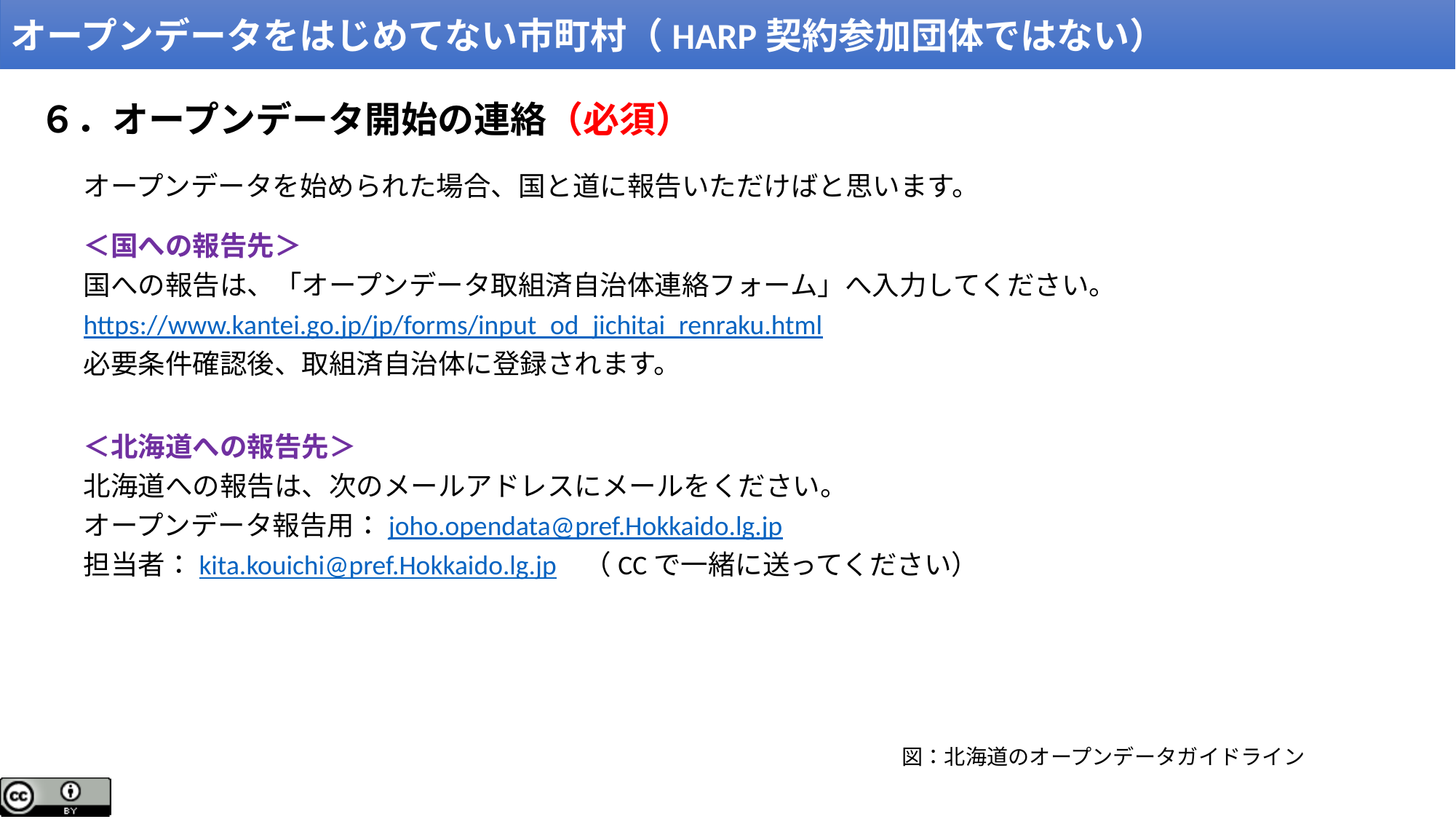

オープンデータをはじめてない市町村（HARP契約参加団体ではない）
６．オープンデータ開始の連絡（必須）
オープンデータを始められた場合、国と道に報告いただけばと思います。
＜国への報告先＞
国への報告は、「オープンデータ取組済自治体連絡フォーム」へ入力してください。
https://www.kantei.go.jp/jp/forms/input_od_jichitai_renraku.html
必要条件確認後、取組済自治体に登録されます。
＜北海道への報告先＞
北海道への報告は、次のメールアドレスにメールをください。
オープンデータ報告用：joho.opendata@pref.Hokkaido.lg.jp
担当者：kita.kouichi@pref.Hokkaido.lg.jp　（CCで一緒に送ってください）
図：北海道のオープンデータガイドライン
42